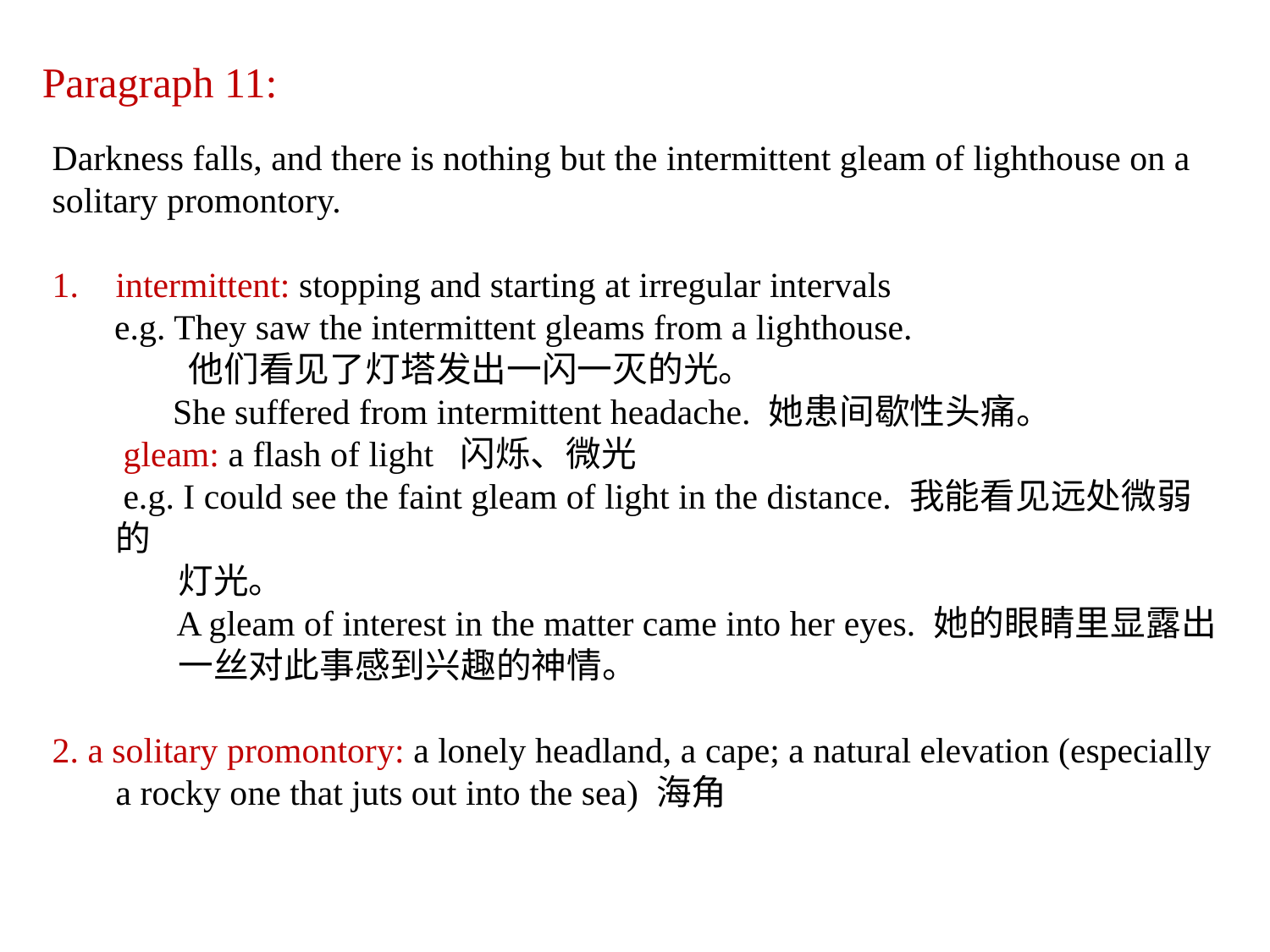

Paragraph 11:
Darkness falls, and there is nothing but the intermittent gleam of lighthouse on a
solitary promontory.

intermittent: stopping and starting at irregular intervals
       e.g. They saw the intermittent gleams from a lighthouse.
        他们看见了灯塔发出一闪一灭的光。
               She suffered from intermittent headache. 她患间歇性头痛。
        gleam: a flash of light  闪烁、微光
        e.g. I could see the faint gleam of light in the distance. 我能看见远处微弱的
               灯光。
              A gleam of interest in the matter came into her eyes. 她的眼睛里显露出
               一丝对此事感到兴趣的神情。

2. a solitary promontory: a lonely headland, a cape; a natural elevation (especially a rocky one that juts out into the sea) 海角